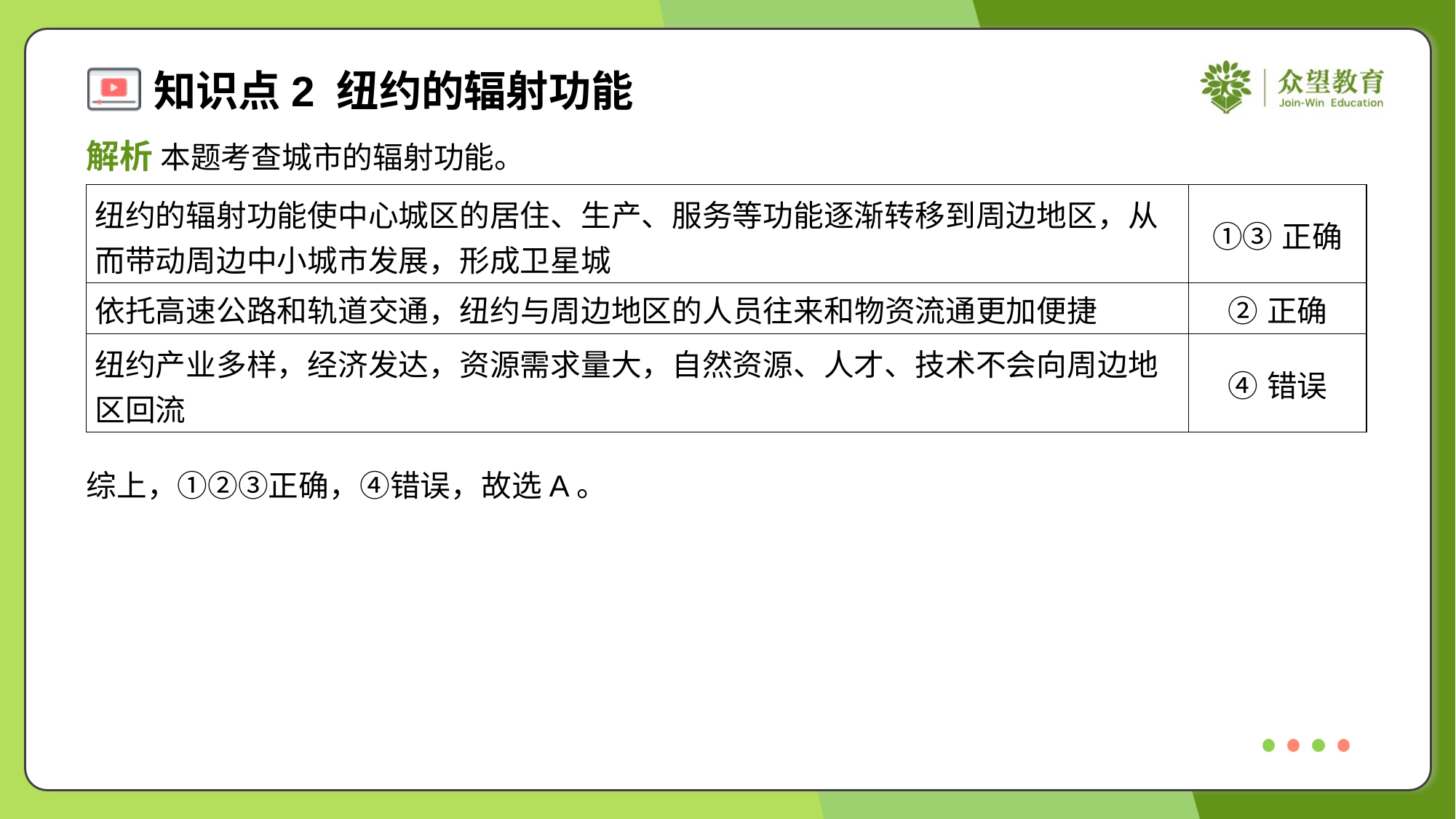

解析 本题考查城市的辐射功能。
| 纽约的辐射功能使中心城区的居住、生产、服务等功能逐渐转移到周边地区，从 而带动周边中小城市发展，形成卫星城 | ①③正确 |
| --- | --- |
| 依托高速公路和轨道交通，纽约与周边地区的人员往来和物资流通更加便捷 | ②正确 |
| 纽约产业多样，经济发达，资源需求量大，自然资源、人才、技术不会向周边地 区回流 | ④错误 |
综上，①②③正确，④错误，故选A。